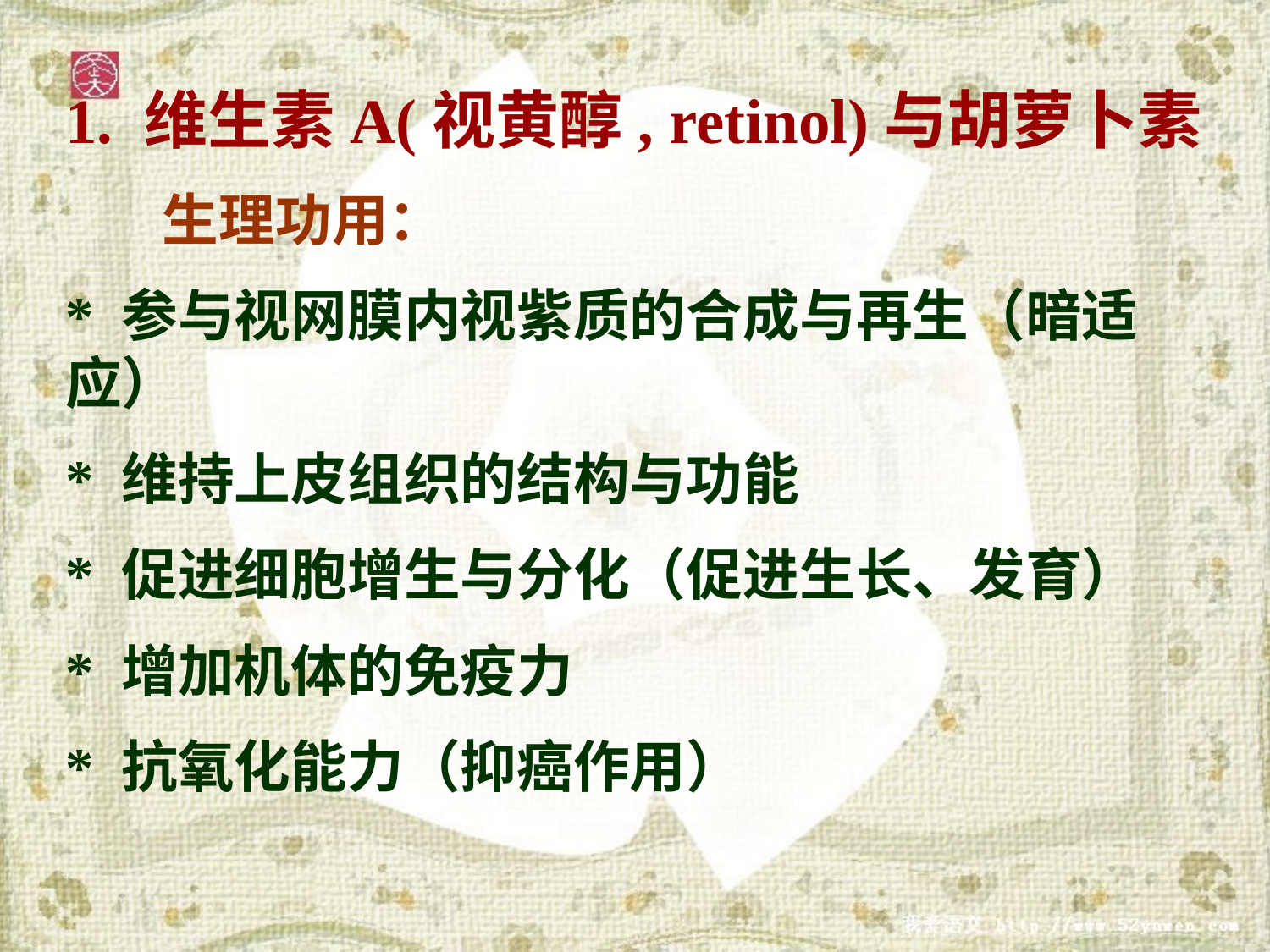

1. 维生素A(视黄醇, retinol)与胡萝卜素
       生理功用：
* 参与视网膜内视紫质的合成与再生（暗适应）
* 维持上皮组织的结构与功能
* 促进细胞增生与分化（促进生长、发育）
* 增加机体的免疫力
* 抗氧化能力（抑癌作用）